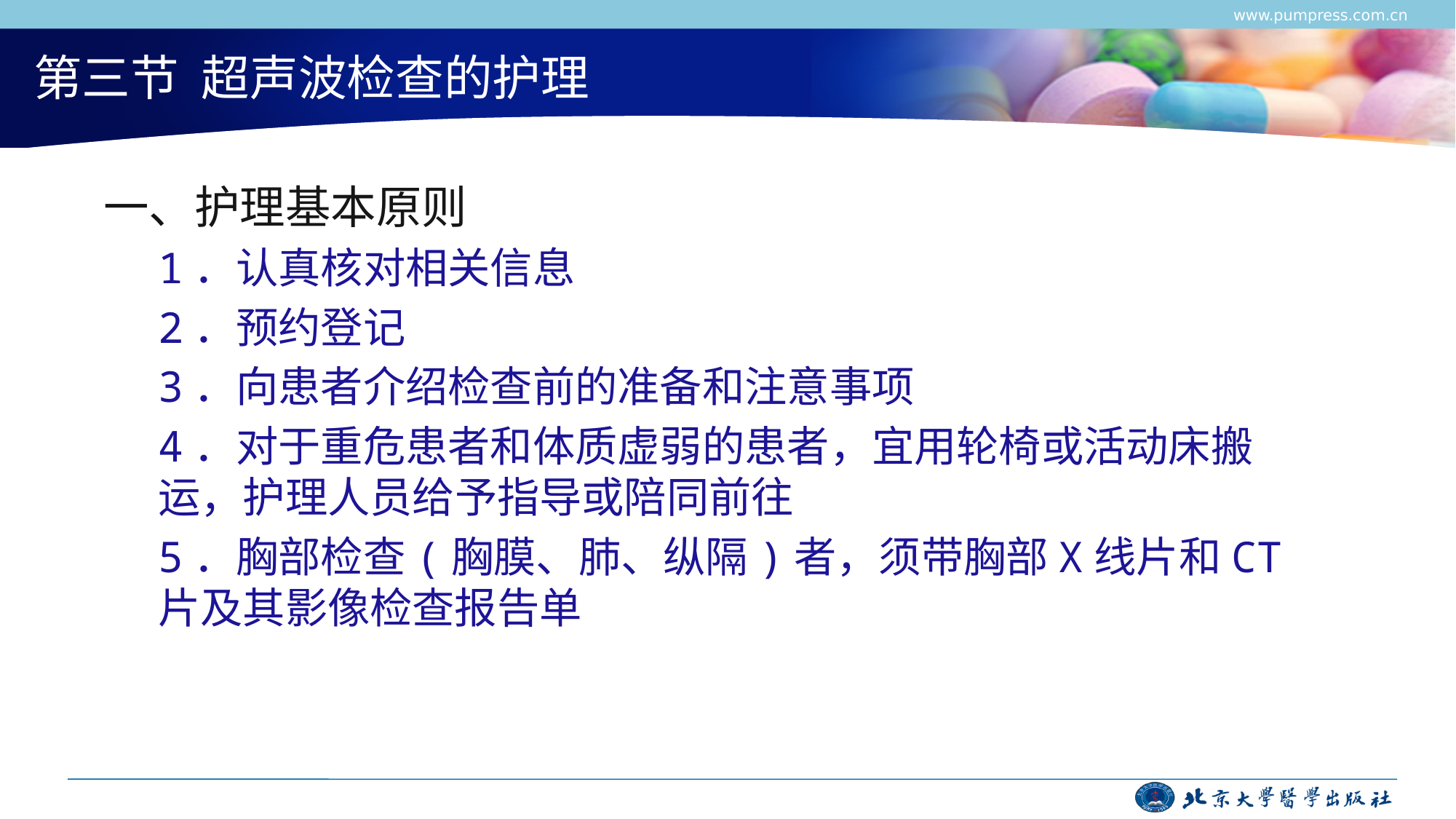

www.pumpress.com.cn
# 第三节  超声波检查的护理
一、护理基本原则
1．认真核对相关信息
2．预约登记
3．向患者介绍检查前的准备和注意事项
4．对于重危患者和体质虚弱的患者，宜用轮椅或活动床搬运，护理人员给予指导或陪同前往
5．胸部检查(胸膜、肺、纵隔)者，须带胸部X线片和CT片及其影像检查报告单